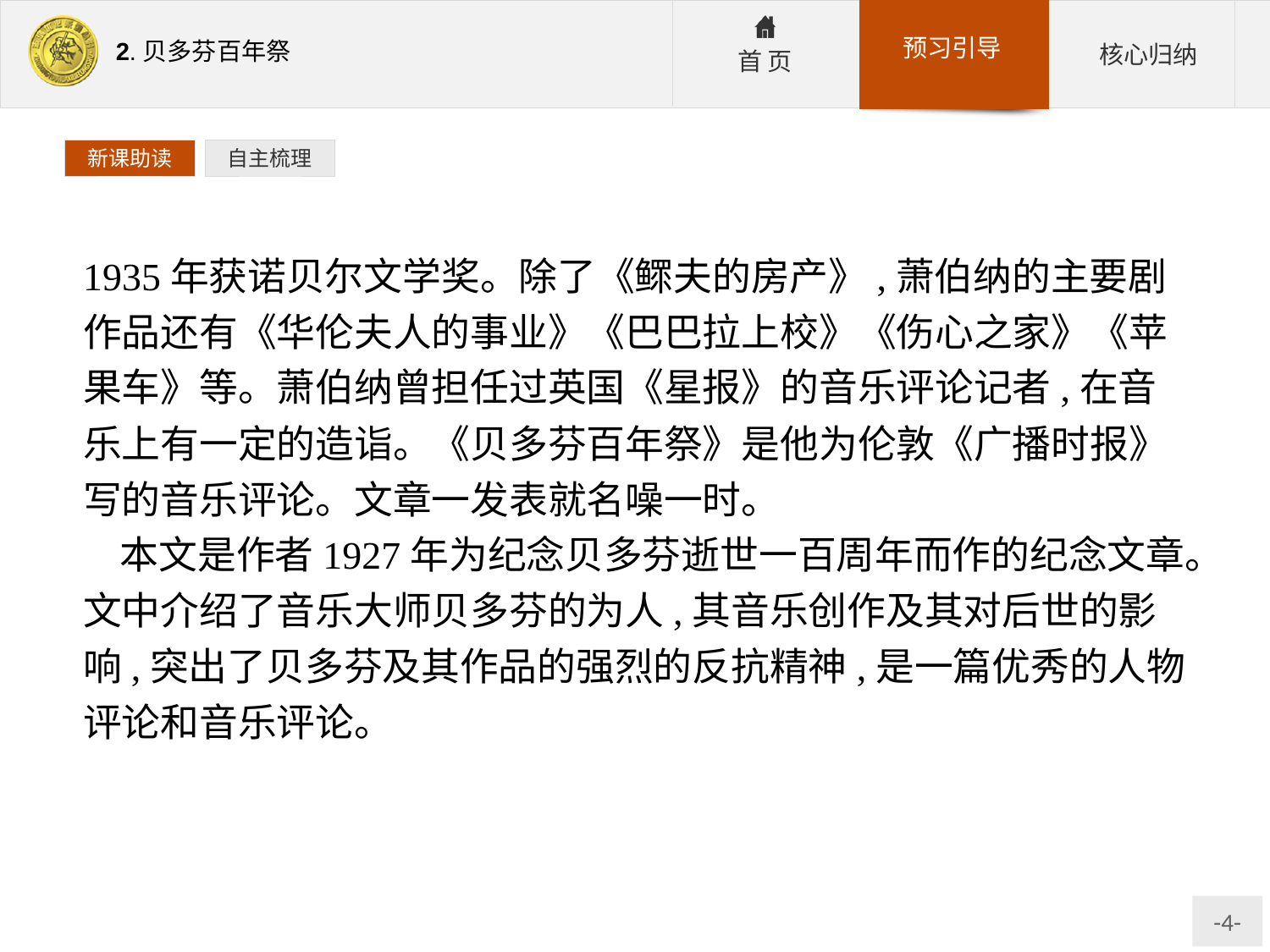

新课助读
自主梳理
1935年获诺贝尔文学奖。除了《鳏夫的房产》,萧伯纳的主要剧作品还有《华伦夫人的事业》《巴巴拉上校》《伤心之家》《苹果车》等。萧伯纳曾担任过英国《星报》的音乐评论记者,在音乐上有一定的造诣。《贝多芬百年祭》是他为伦敦《广播时报》写的音乐评论。文章一发表就名噪一时。
本文是作者1927年为纪念贝多芬逝世一百周年而作的纪念文章。文中介绍了音乐大师贝多芬的为人,其音乐创作及其对后世的影响,突出了贝多芬及其作品的强烈的反抗精神,是一篇优秀的人物评论和音乐评论。